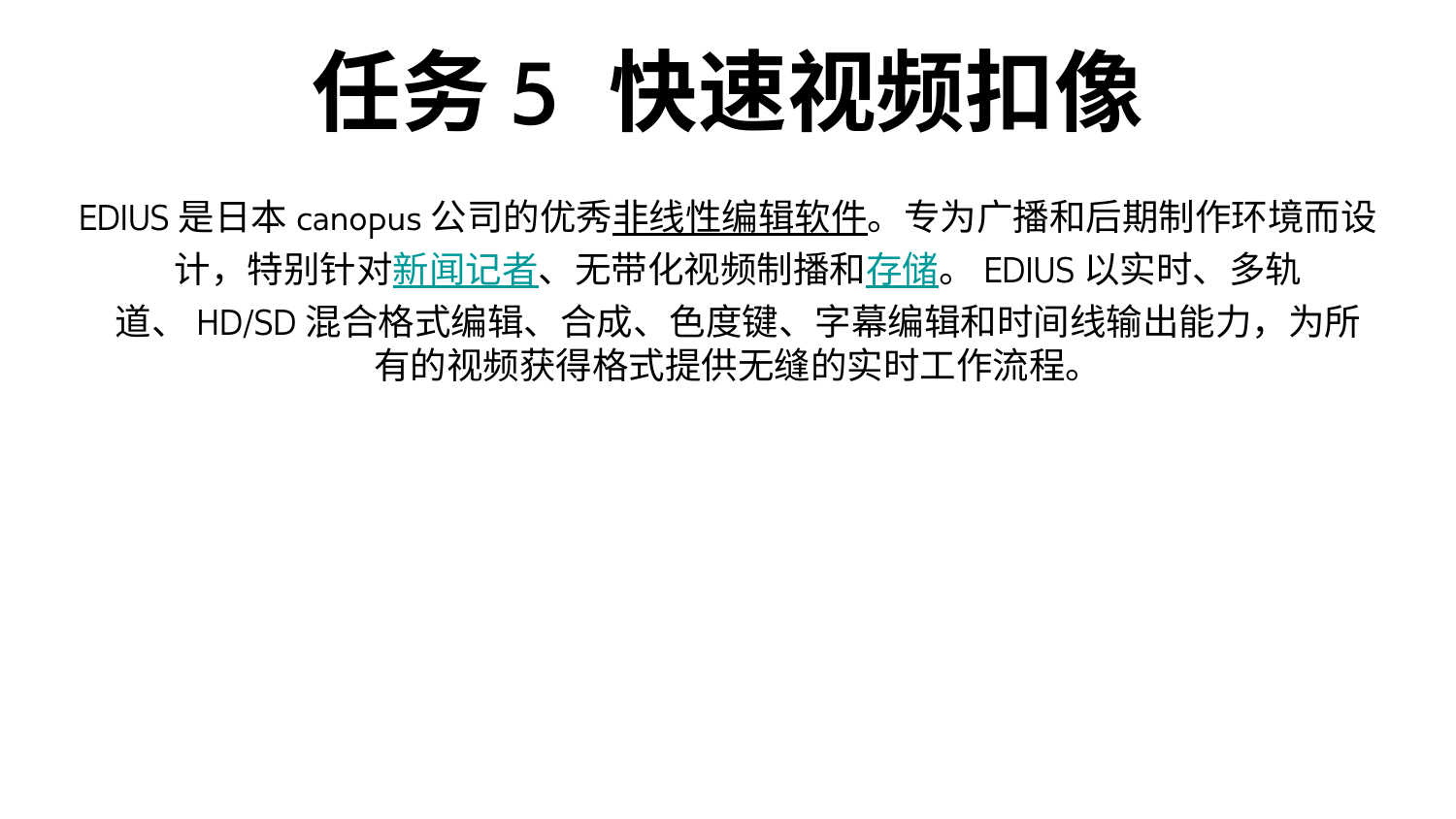

# 任务5 快速视频扣像
EDIUS是日本canopus公司的优秀非线性编辑软件。专为广播和后期制作环境而设计，特别针对新闻记者、无带化视频制播和存储。EDIUS以实时、多轨道、HD/SD混合格式编辑、合成、色度键、字幕编辑和时间线输出能力，为所有的视频获得格式提供无缝的实时工作流程。